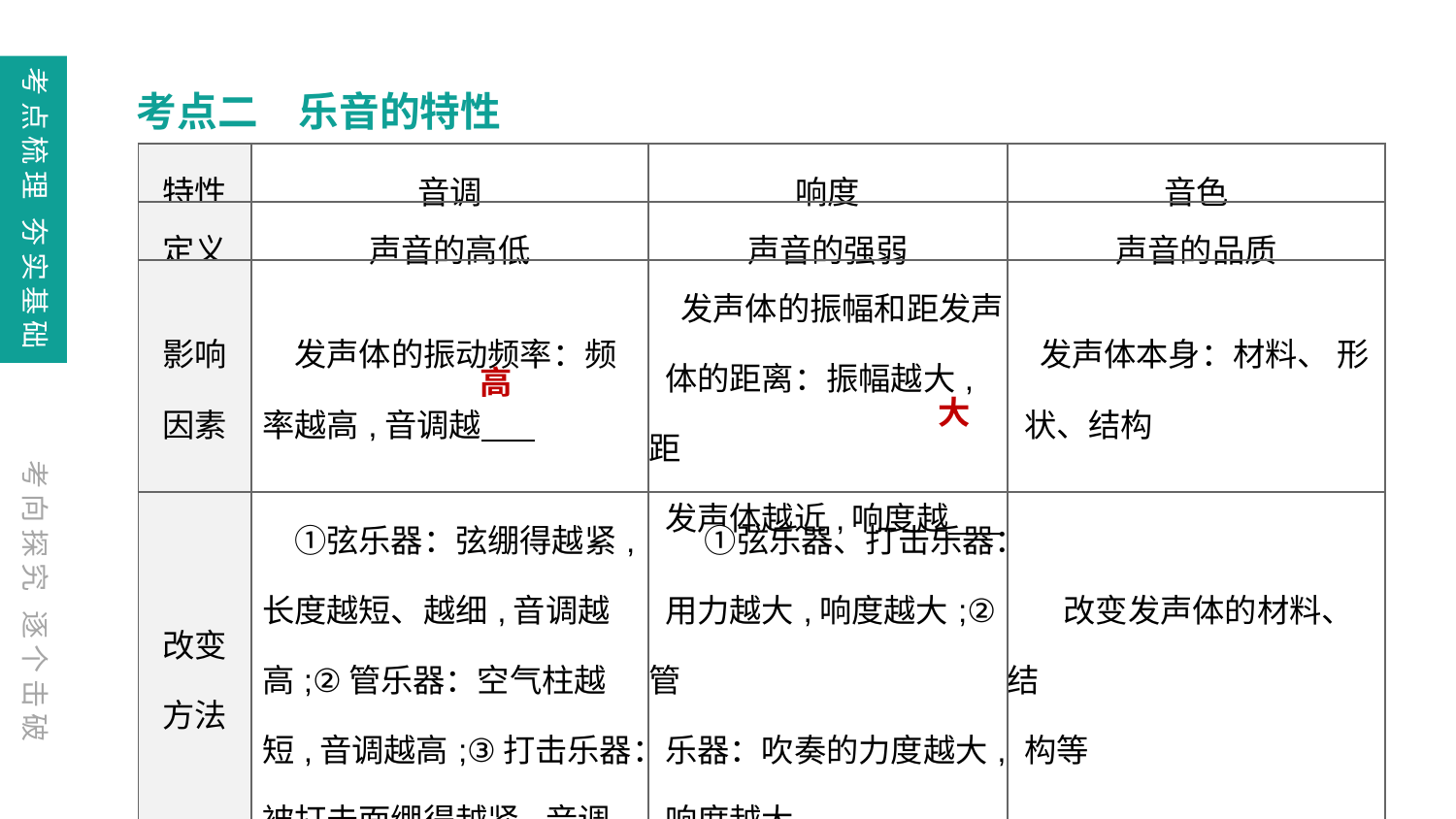

考点梳理 夯实基础
考点二　乐音的特性
| 特性 | 音调 | 响度 | 音色 |
| --- | --- | --- | --- |
| 定义 | 声音的高低 | 声音的强弱 | 声音的品质 |
| 影响 因素 | 发声体的振动频率：频率越高,音调越 | 发声体的振幅和距发声 体的距离：振幅越大,距 发声体越近,响度越 | 发声体本身：材料、 形 状、结构 |
| 改变 方法 | ①弦乐器：弦绷得越紧,长度越短、越细,音调越高;②管乐器：空气柱越短,音调越高;③打击乐器：被打击面绷得越紧,音调越高 | ①弦乐器、打击乐器： 用力越大,响度越大;②管 乐器：吹奏的力度越大, 响度越大 | 改变发声体的材料、结 构等 |
高
大
考向探究 逐个击破